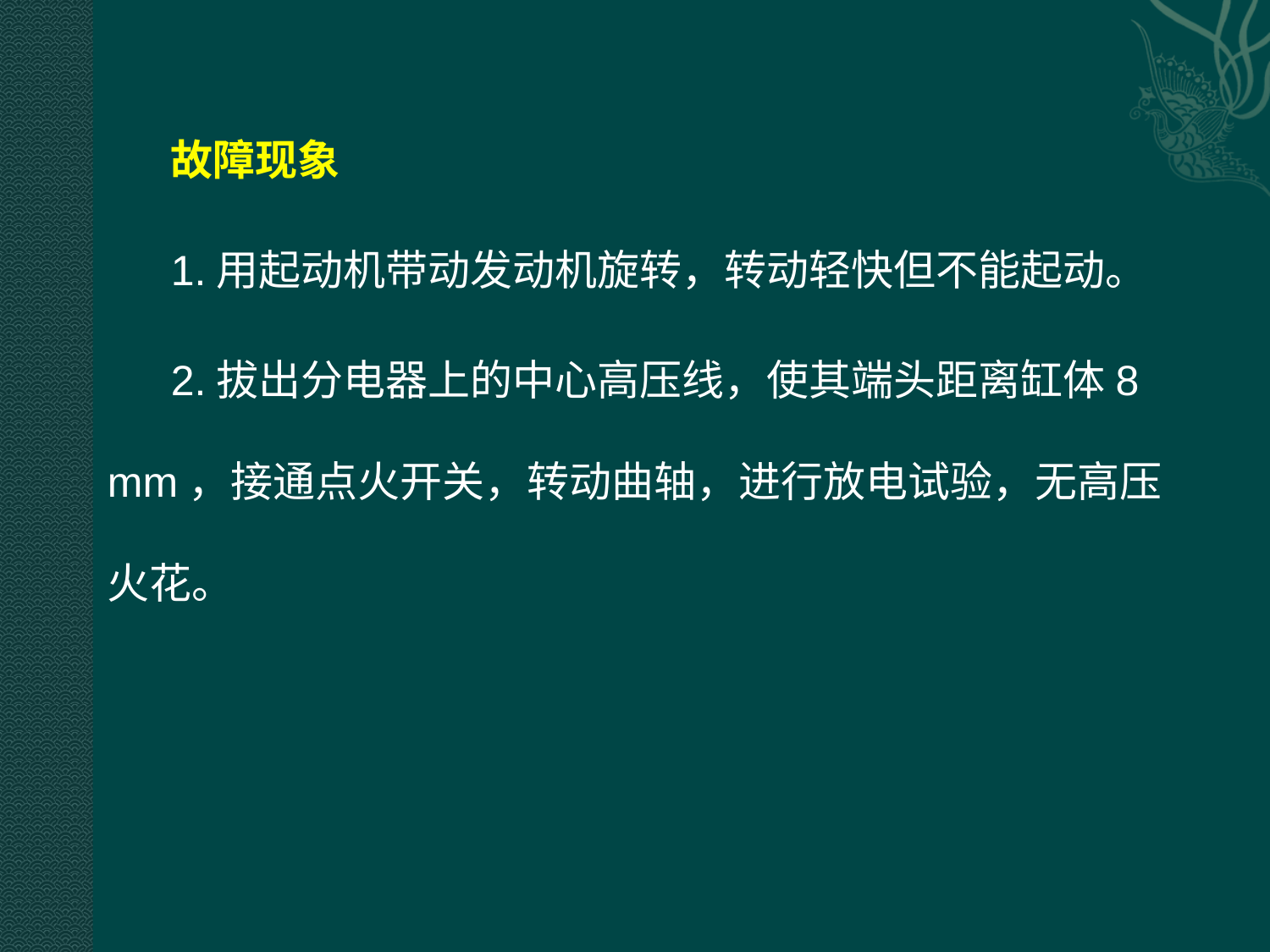

故障现象
1.用起动机带动发动机旋转，转动轻快但不能起动。
2.拔出分电器上的中心高压线，使其端头距离缸体8 mm，接通点火开关，转动曲轴，进行放电试验，无高压火花。